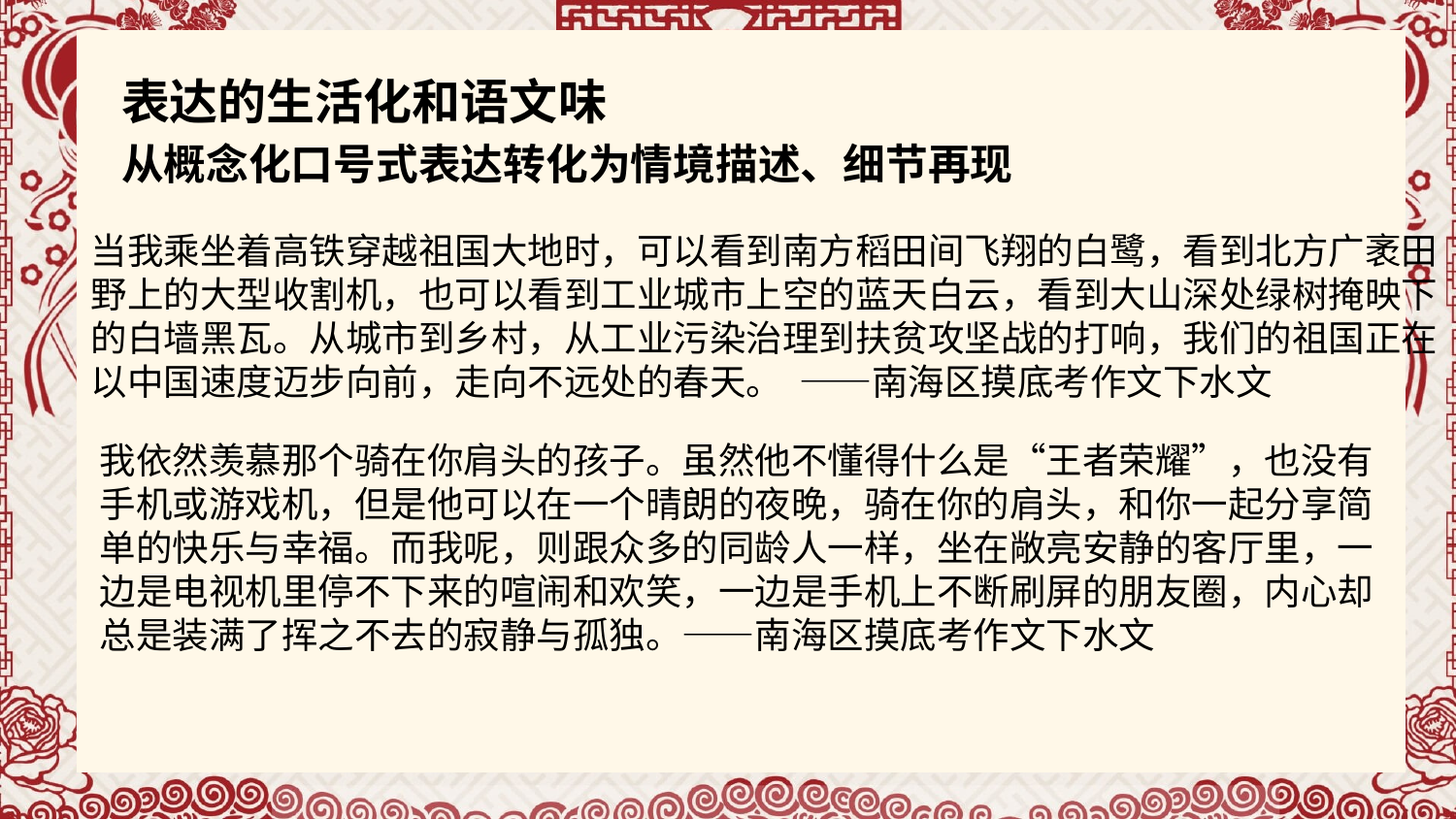

表达的生活化和语文味
从概念化口号式表达转化为情境描述、细节再现

当我乘坐着高铁穿越祖国大地时，可以看到南方稻田间飞翔的白鹭，看到北方广袤田野上的大型收割机，也可以看到工业城市上空的蓝天白云，看到大山深处绿树掩映下的白墙黑瓦。从城市到乡村，从工业污染治理到扶贫攻坚战的打响，我们的祖国正在以中国速度迈步向前，走向不远处的春天。  ——南海区摸底考作文下水文
我依然羡慕那个骑在你肩头的孩子。虽然他不懂得什么是“王者荣耀”，也没有手机或游戏机，但是他可以在一个晴朗的夜晚，骑在你的肩头，和你一起分享简单的快乐与幸福。而我呢，则跟众多的同龄人一样，坐在敞亮安静的客厅里，一边是电视机里停不下来的喧闹和欢笑，一边是手机上不断刷屏的朋友圈，内心却总是装满了挥之不去的寂静与孤独。——南海区摸底考作文下水文